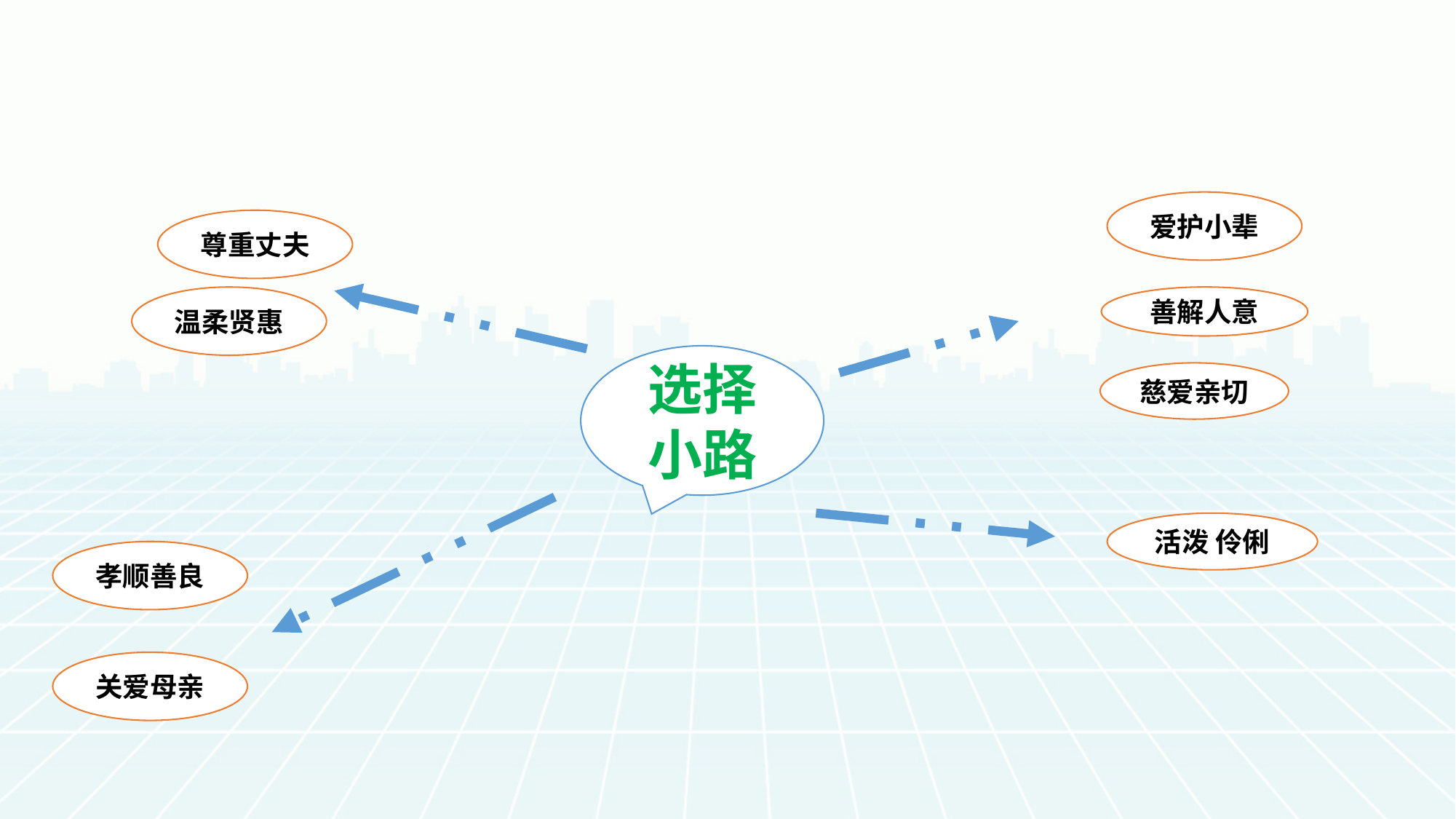

爱护小辈
尊重丈夫
温柔贤惠
善解人意
选择小路
慈爱亲切
活泼 伶俐
孝顺善良
关爱母亲